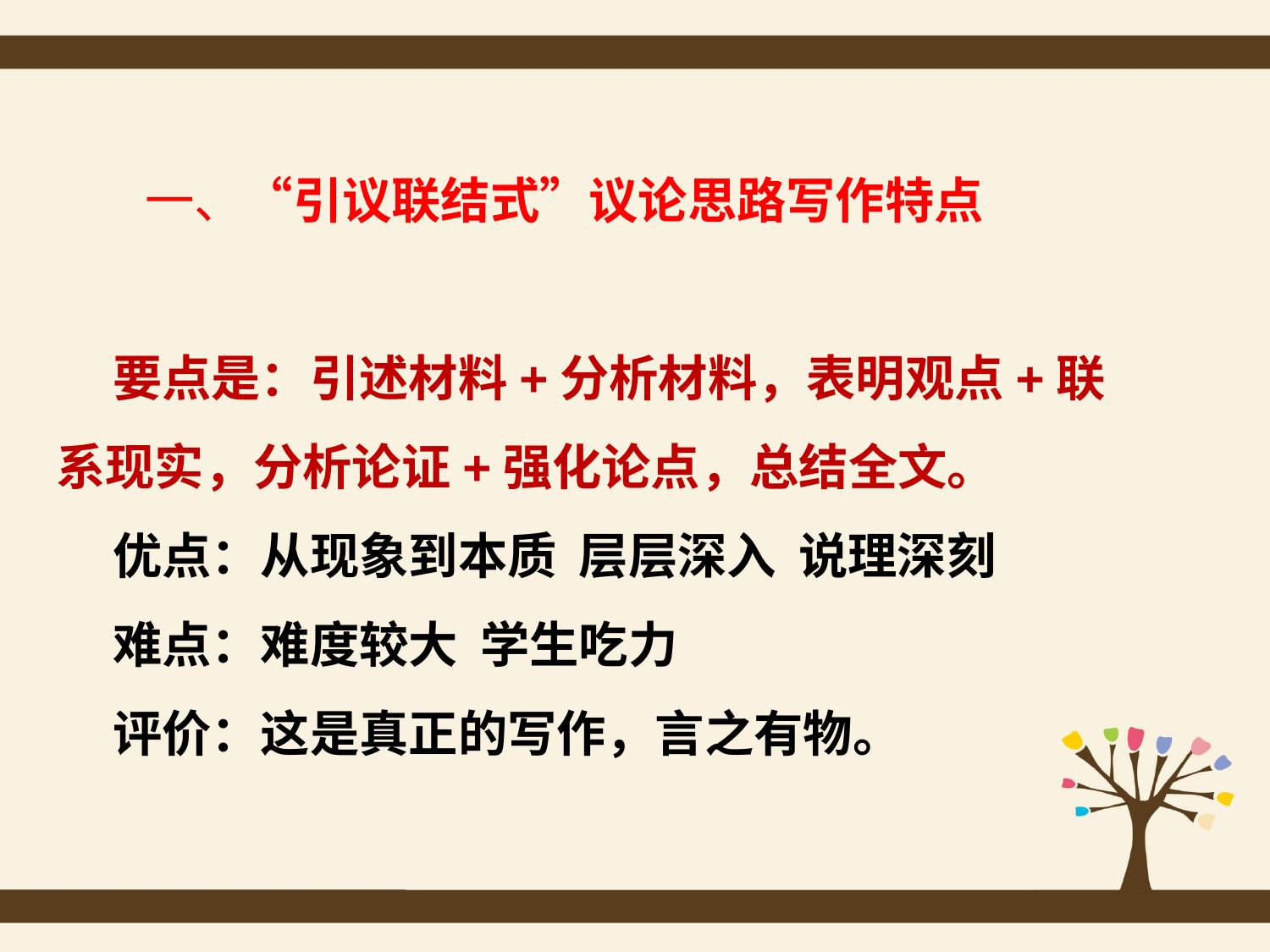

一、“引议联结式”议论思路写作特点

    要点是：引述材料+分析材料，表明观点+联系现实，分析论证+强化论点，总结全文。
    优点：从现象到本质  层层深入  说理深刻
    难点：难度较大  学生吃力
    评价：这是真正的写作，言之有物。